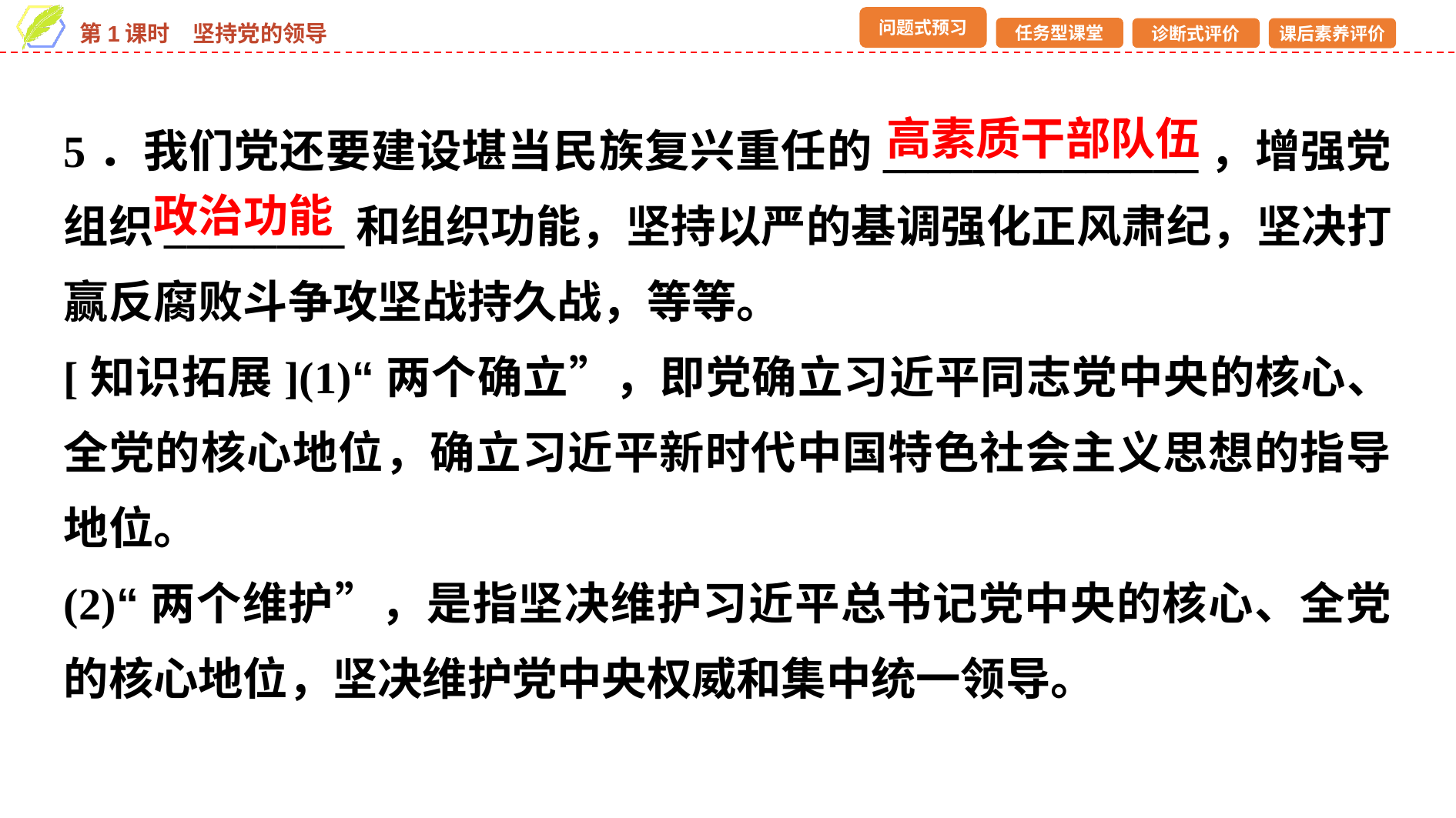

5．我们党还要建设堪当民族复兴重任的______________，增强党组织________和组织功能，坚持以严的基调强化正风肃纪，坚决打赢反腐败斗争攻坚战持久战，等等。
[知识拓展](1)“两个确立”，即党确立习近平同志党中央的核心、全党的核心地位，确立习近平新时代中国特色社会主义思想的指导地位。
(2)“两个维护”，是指坚决维护习近平总书记党中央的核心、全党的核心地位，坚决维护党中央权威和集中统一领导。
高素质干部队伍
政治功能